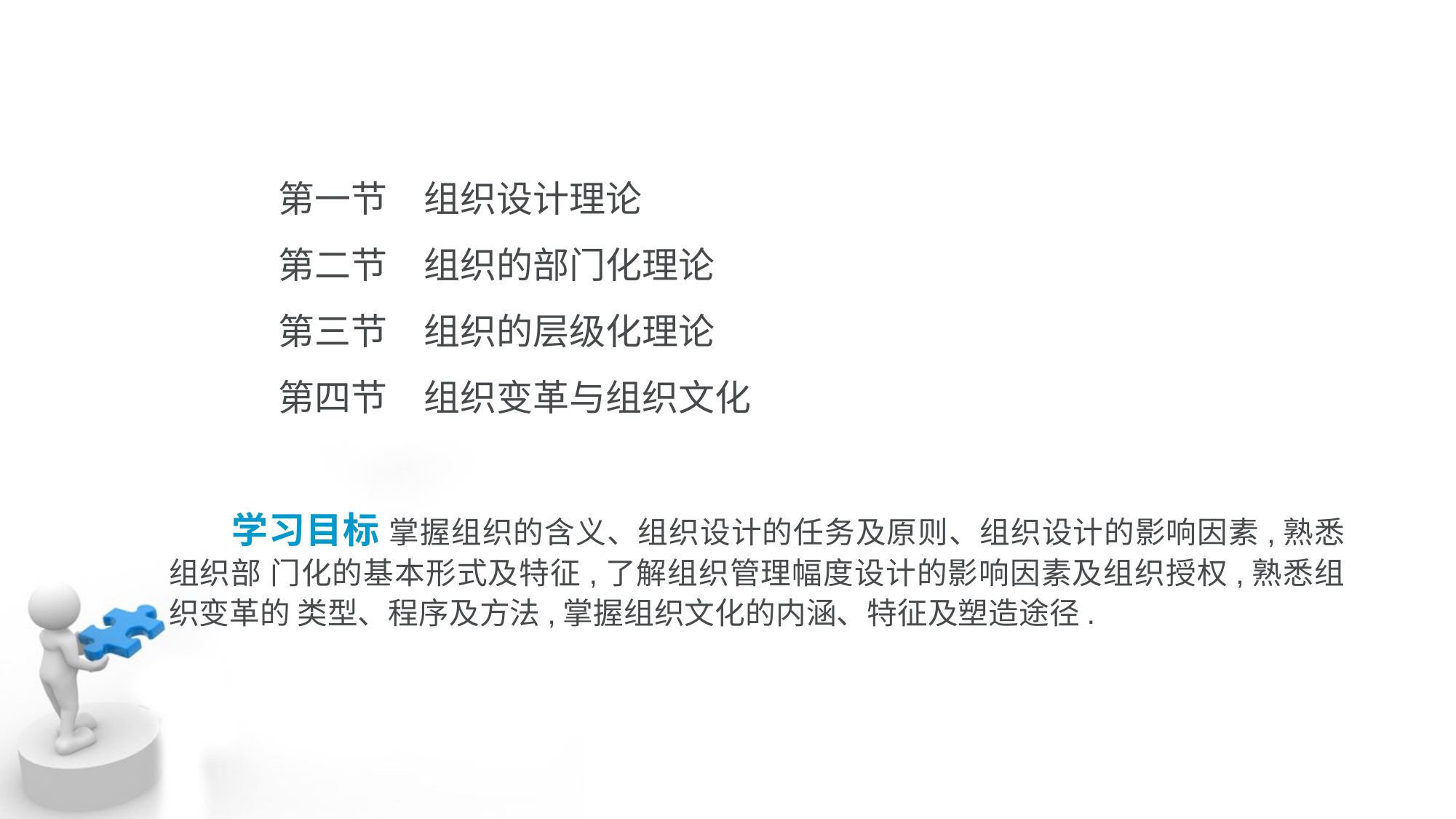

第一节　组织设计理论
    	第二节　组织的部门化理论
     	第三节　组织的层级化理论
     	第四节　组织变革与组织文化

      学习目标 掌握组织的含义、组织设计的任务及原则、组织设计的影响因素,熟悉组织部 门化的基本形式及特征,了解组织管理幅度设计的影响因素及组织授权,熟悉组织变革的 类型、程序及方法,掌握组织文化的内涵、特征及塑造途径.